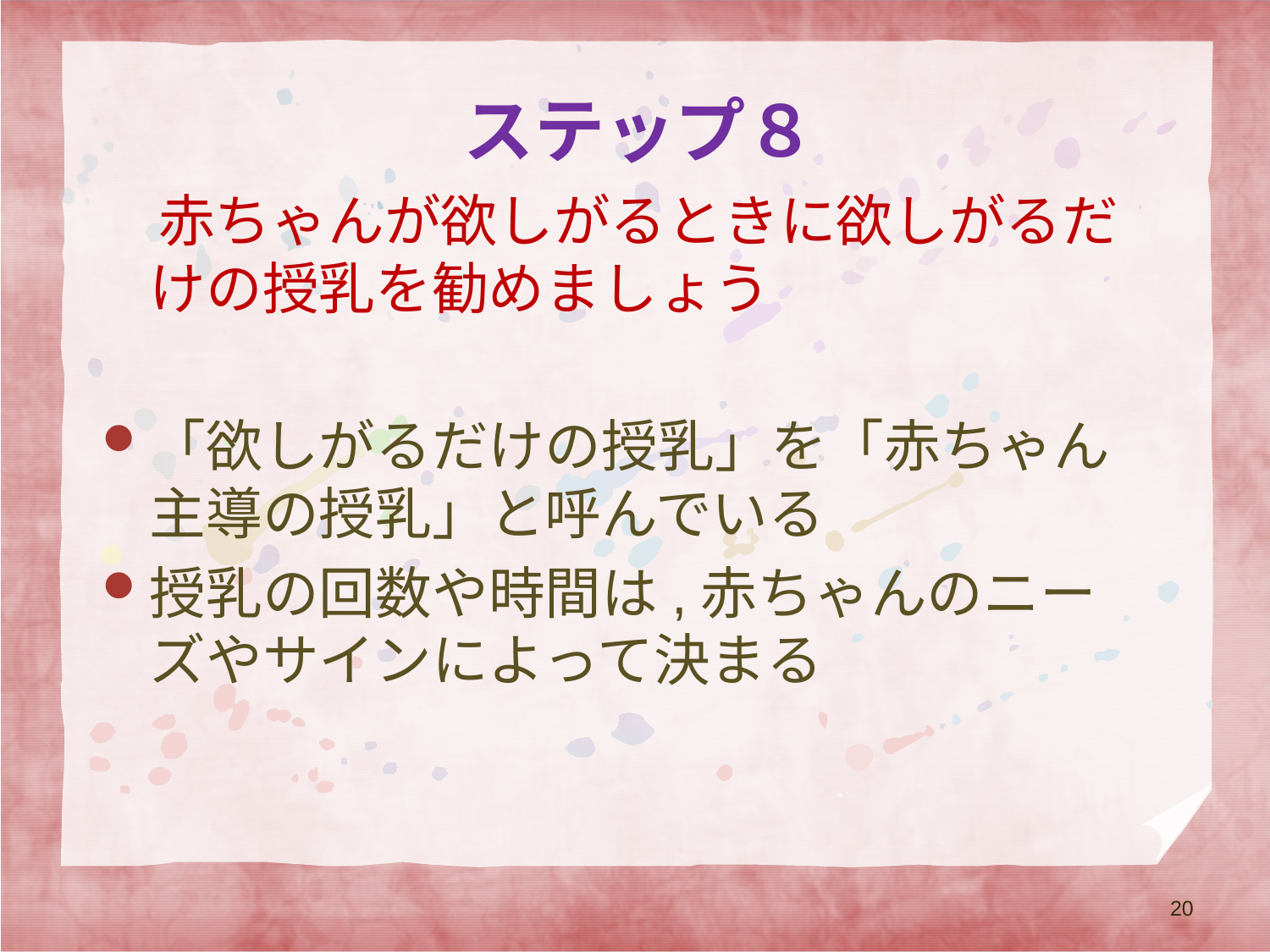

# ステップ８
　赤ちゃんが欲しがるときに欲しがるだけの授乳を勧めましょう

「欲しがるだけの授乳」を「赤ちゃん主導の授乳」と呼んでいる
授乳の回数や時間は,赤ちゃんのニーズやサインによって決まる
20